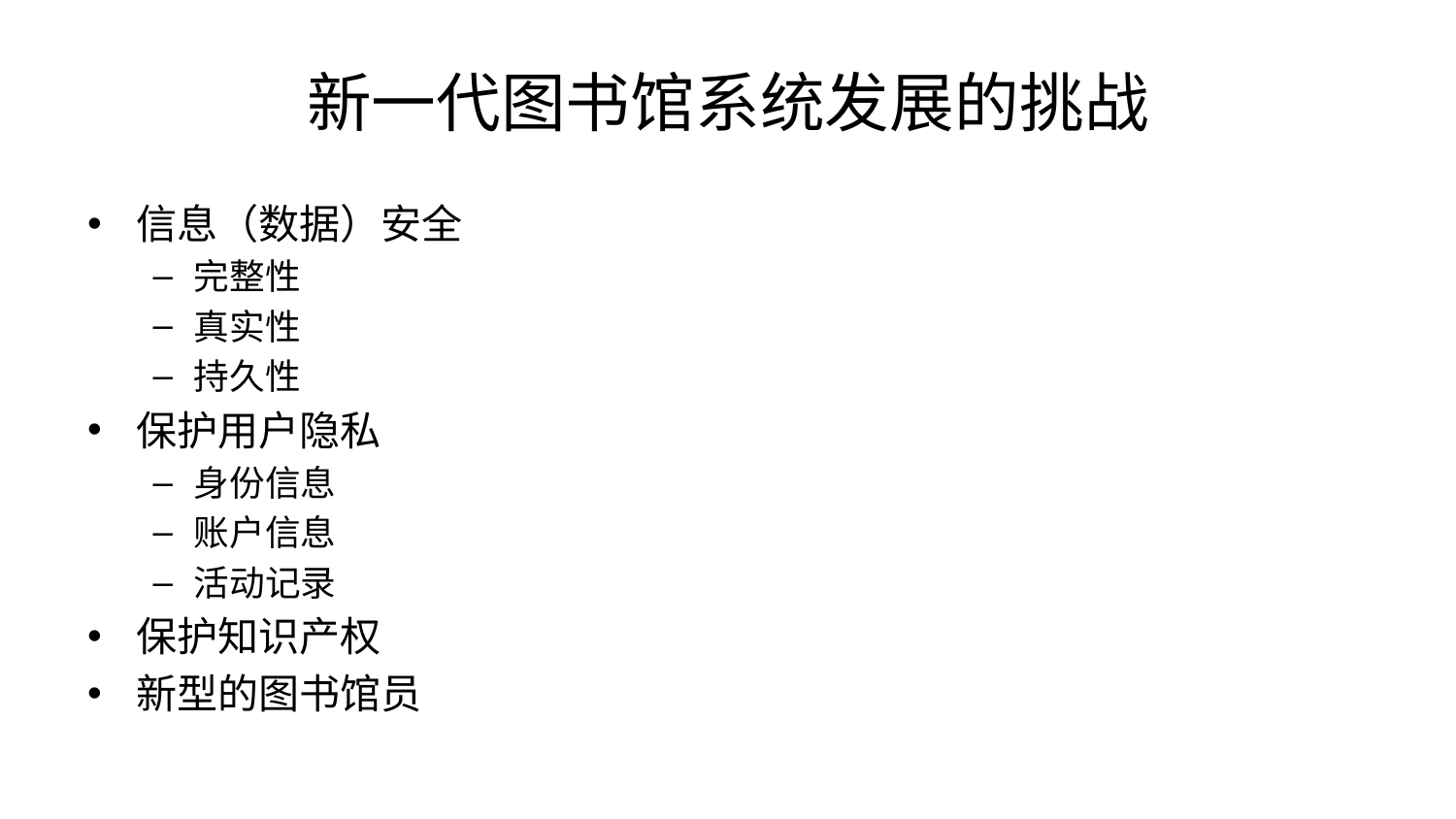

# 新一代图书馆系统发展的挑战
信息（数据）安全
完整性
真实性
持久性
保护用户隐私
身份信息
账户信息
活动记录
保护知识产权
新型的图书馆员